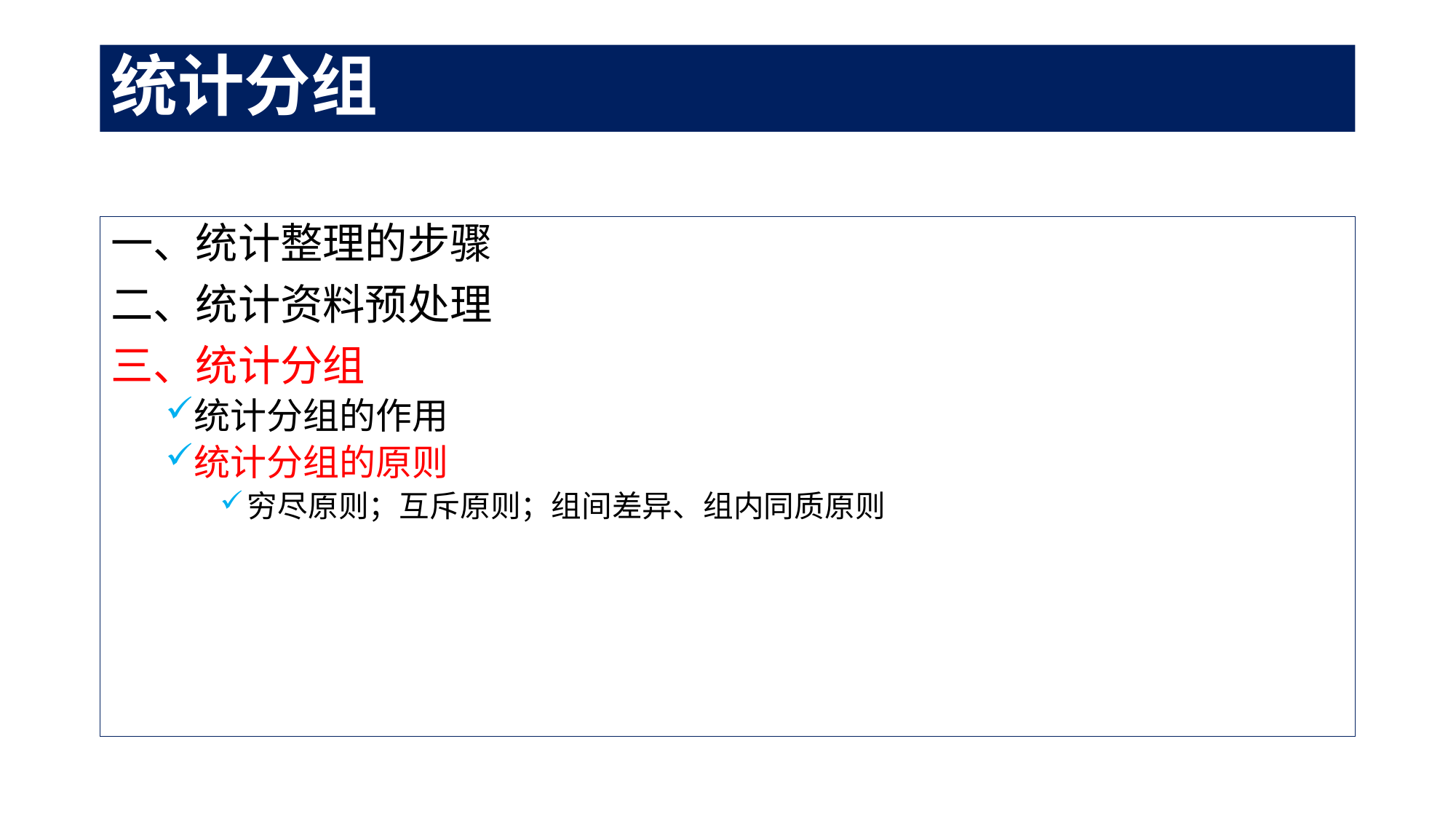

# 统计分组
一、统计整理的步骤
二、统计资料预处理
三、统计分组
统计分组的作用
统计分组的原则
穷尽原则；互斥原则；组间差异、组内同质原则